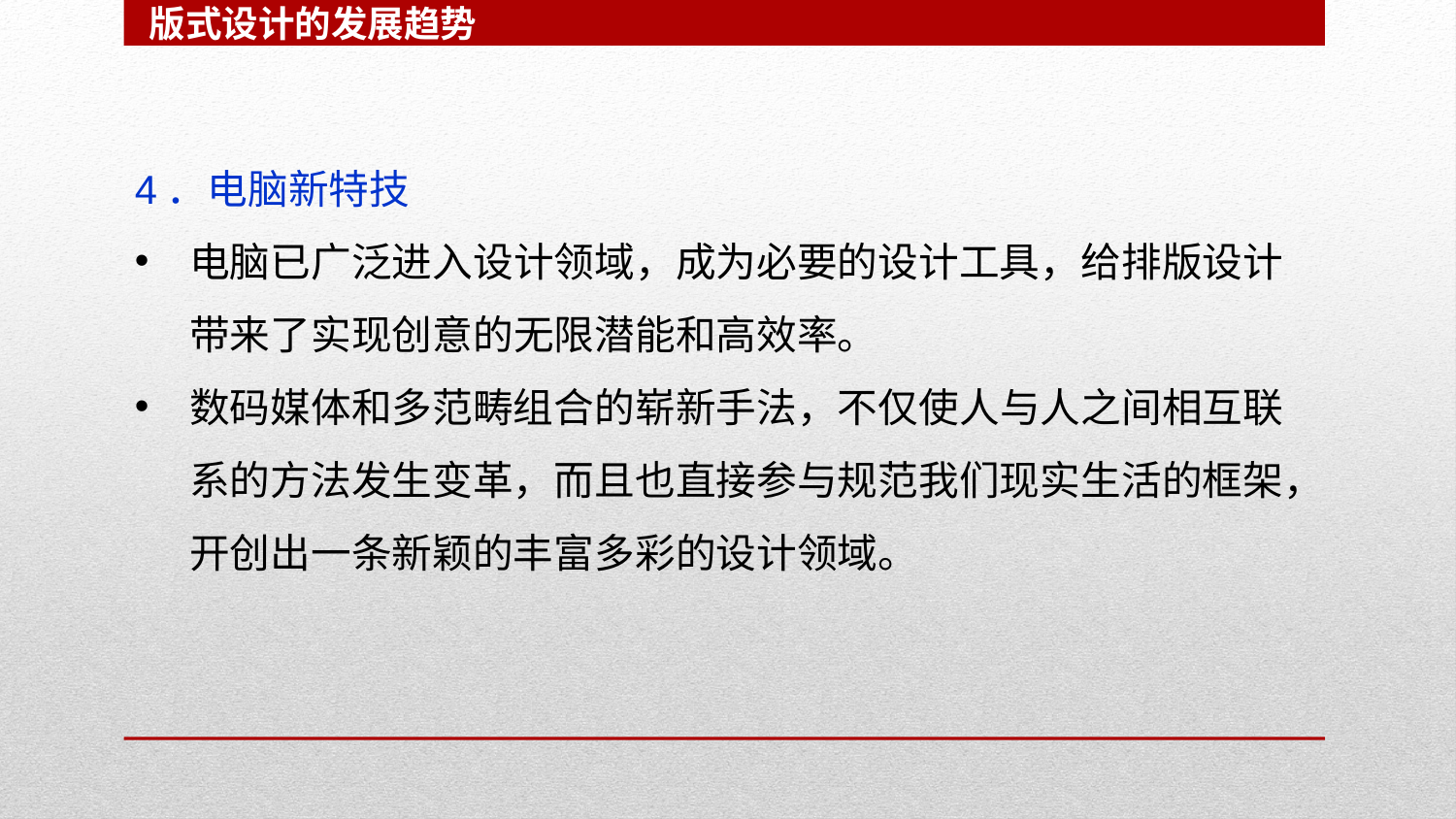

版式设计的发展趋势

4．电脑新特技
电脑已广泛进入设计领域，成为必要的设计工具，给排版设计带来了实现创意的无限潜能和高效率。
数码媒体和多范畴组合的崭新手法，不仅使人与人之间相互联系的方法发生变革，而且也直接参与规范我们现实生活的框架，开创出一条新颖的丰富多彩的设计领域。